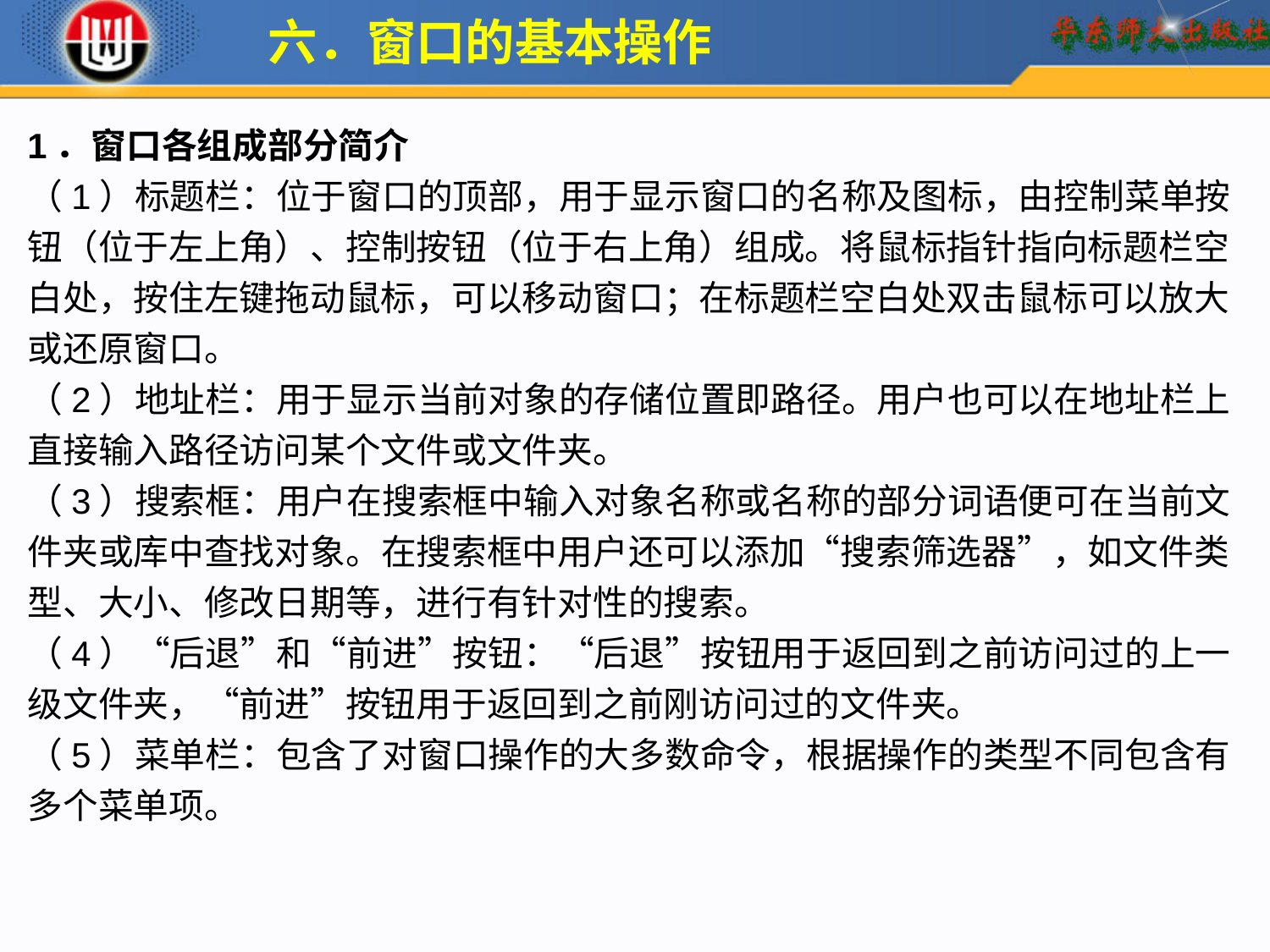

六．窗口的基本操作
1．窗口各组成部分简介
（1）标题栏：位于窗口的顶部，用于显示窗口的名称及图标，由控制菜单按钮（位于左上角）、控制按钮（位于右上角）组成。将鼠标指针指向标题栏空白处，按住左键拖动鼠标，可以移动窗口；在标题栏空白处双击鼠标可以放大或还原窗口。
（2）地址栏：用于显示当前对象的存储位置即路径。用户也可以在地址栏上直接输入路径访问某个文件或文件夹。
（3）搜索框：用户在搜索框中输入对象名称或名称的部分词语便可在当前文件夹或库中查找对象。在搜索框中用户还可以添加“搜索筛选器”，如文件类型、大小、修改日期等，进行有针对性的搜索。
（4）“后退”和“前进”按钮：“后退”按钮用于返回到之前访问过的上一级文件夹，“前进”按钮用于返回到之前刚访问过的文件夹。
（5）菜单栏：包含了对窗口操作的大多数命令，根据操作的类型不同包含有多个菜单项。